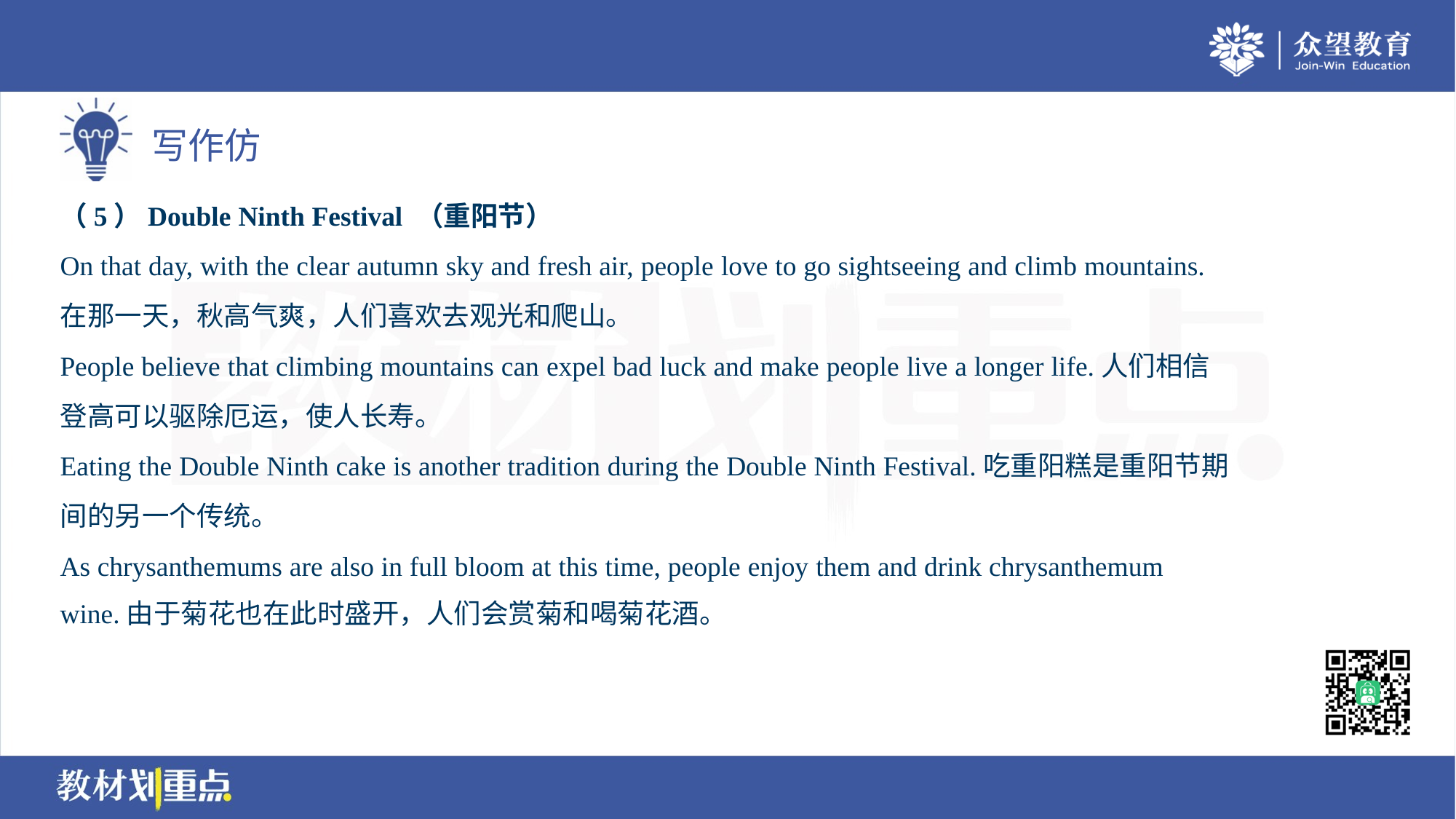

（5）Double Ninth Festival （重阳节）
On that day, with the clear autumn sky and fresh air, people love to go sightseeing and climb mountains.
在那一天，秋高气爽，人们喜欢去观光和爬山。
People believe that climbing mountains can expel bad luck and make people live a longer life.人们相信
登高可以驱除厄运，使人长寿。
Eating the Double Ninth cake is another tradition during the Double Ninth Festival.吃重阳糕是重阳节期
间的另一个传统。
As chrysanthemums are also in full bloom at this time, people enjoy them and drink chrysanthemum
wine.由于菊花也在此时盛开，人们会赏菊和喝菊花酒。